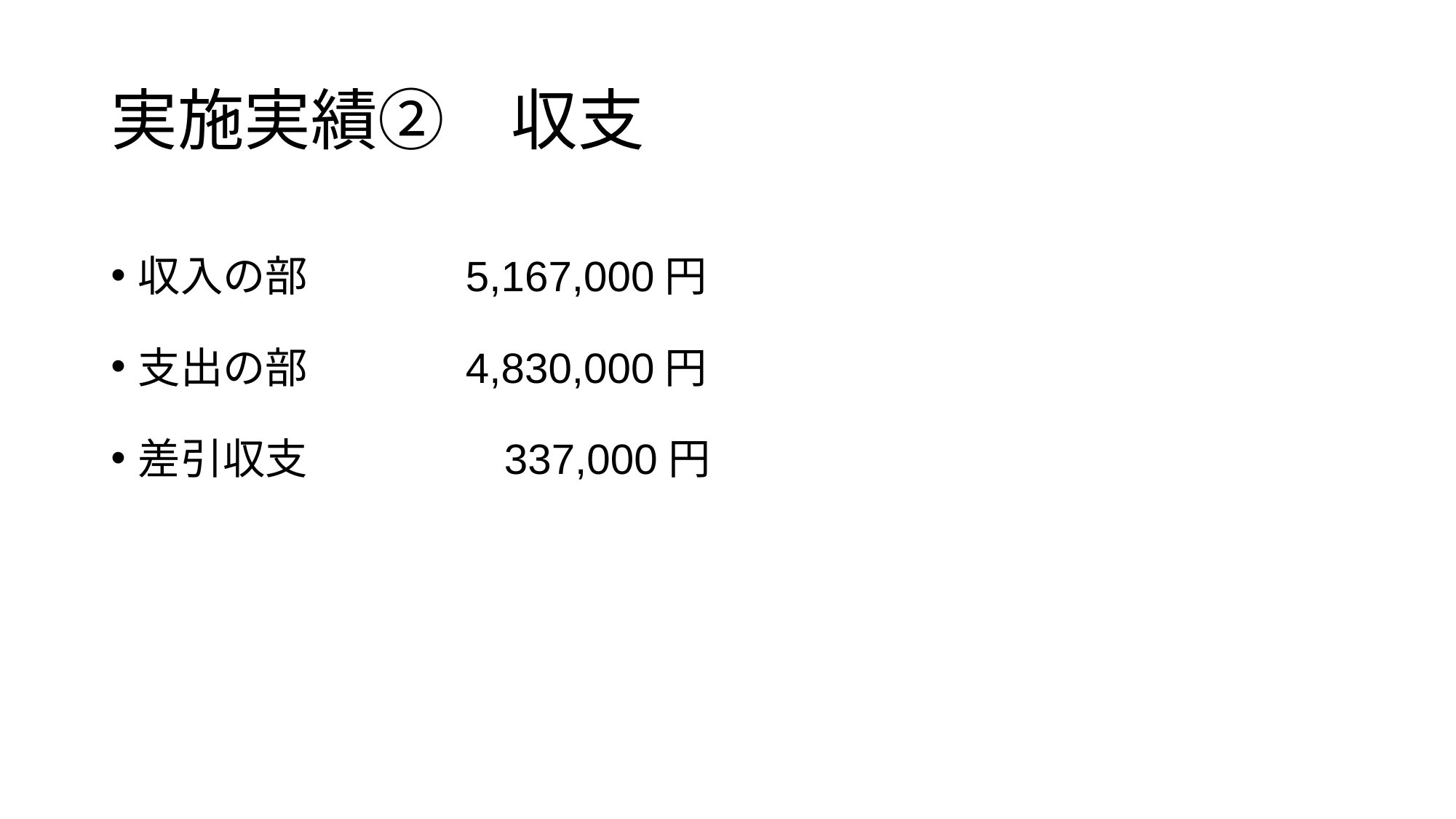

# 実施実績②　収支
収入の部		5,167,000円
支出の部		4,830,000円
差引収支		   337,000円